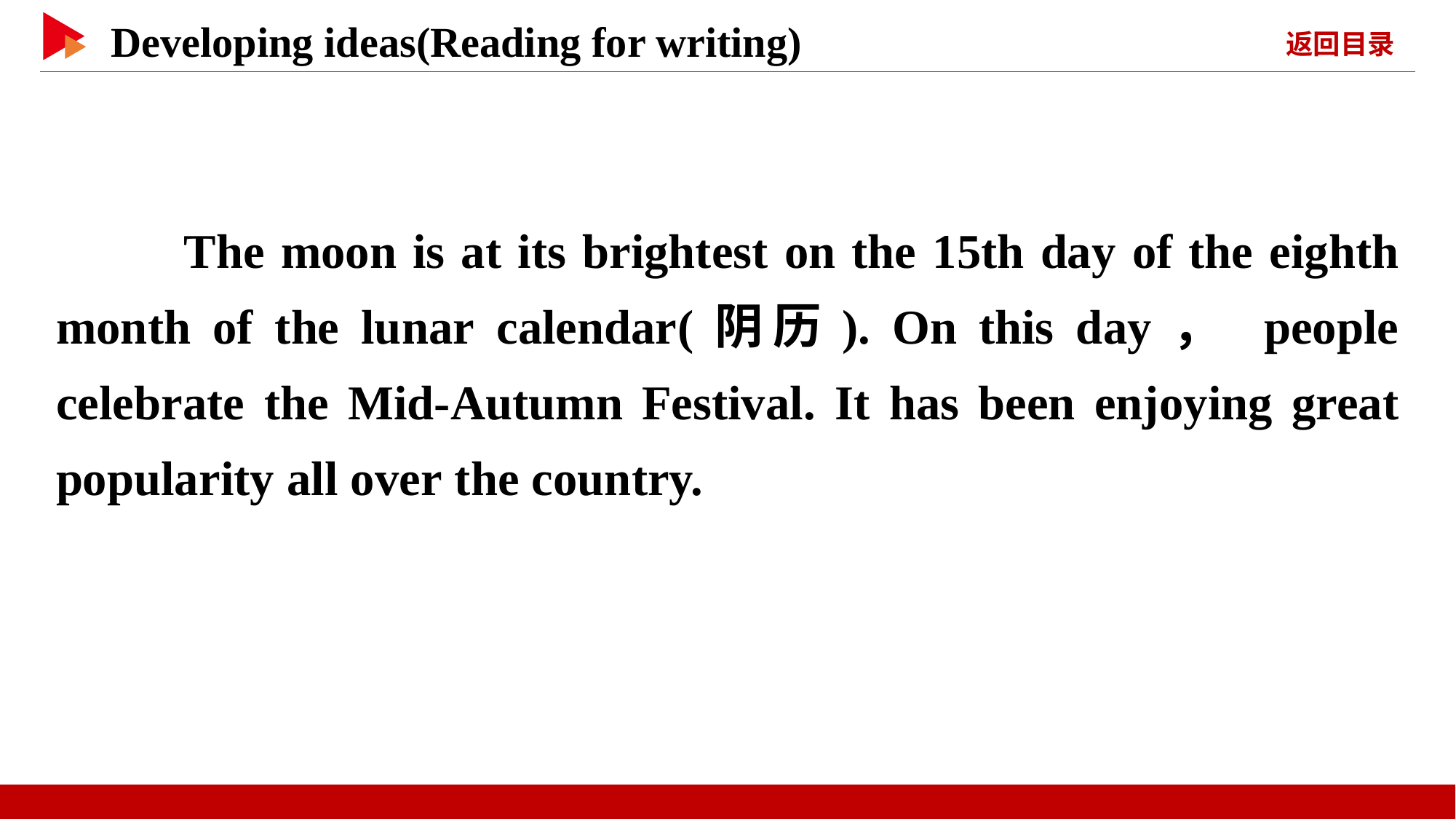

The moon is at its brightest on the 15th day of the eighth month of the lunar calendar(阴历). On this day， people celebrate the Mid-Autumn Festival. It has been enjoying great popularity all over the country.